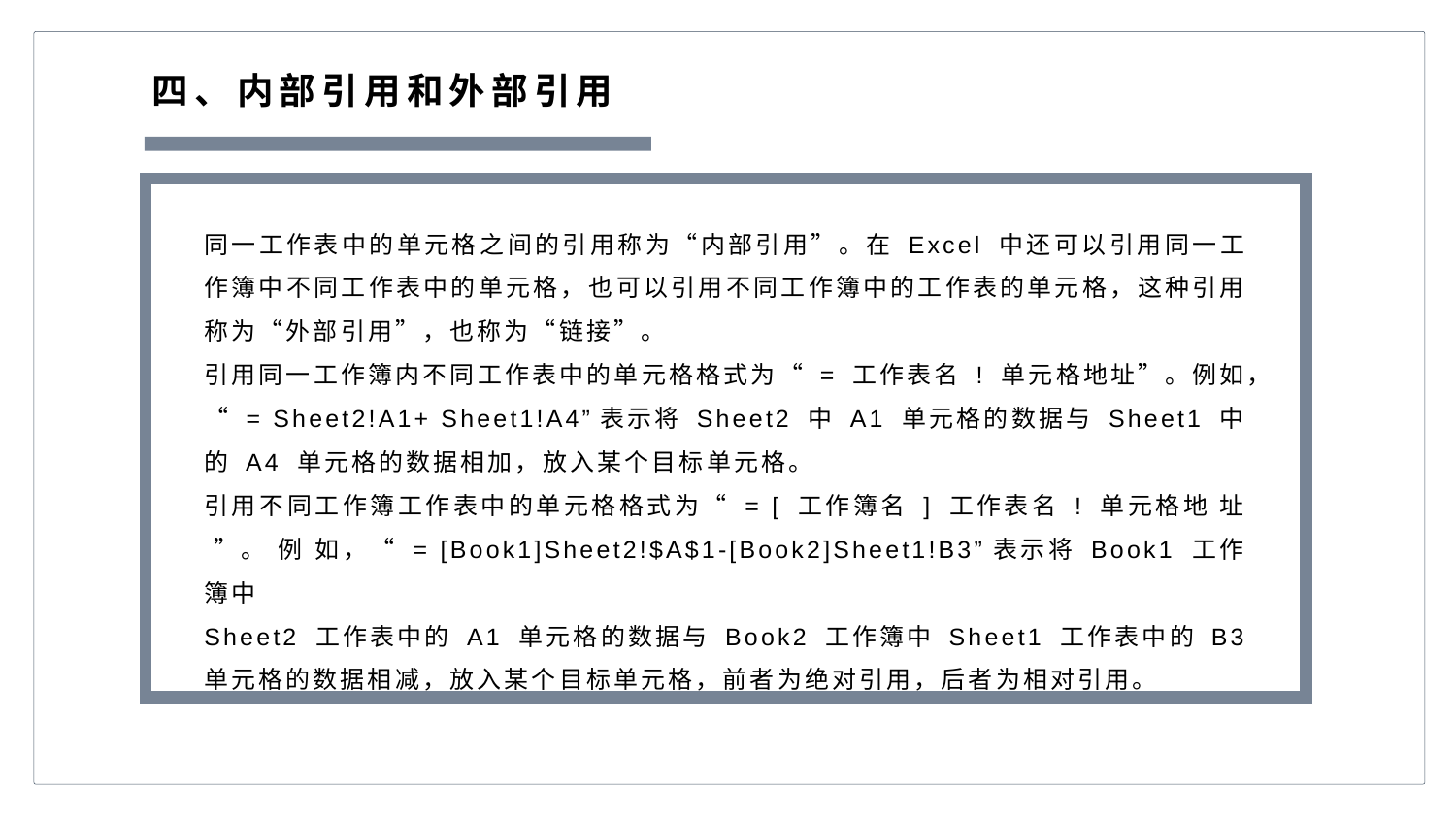

四、内部引用和外部引用

同一工作表中的单元格之间的引用称为“内部引用”。在 Excel 中还可以引用同一工作簿中不同工作表中的单元格，也可以引用不同工作簿中的工作表的单元格，这种引用称为“外部引用”，也称为“链接”。
引用同一工作簿内不同工作表中的单元格格式为“ = 工作表名 ! 单元格地址”。例如，“ = Sheet2!A1+ Sheet1!A4”表示将 Sheet2 中 A1 单元格的数据与 Sheet1 中的 A4 单元格的数据相加，放入某个目标单元格。
引用不同工作簿工作表中的单元格格式为“ = [ 工作簿名 ] 工作表名 ! 单元格地 址 ”。 例 如，“ = [Book1]Sheet2!$A$1-[Book2]Sheet1!B3”表示将 Book1 工作簿中
Sheet2 工作表中的 A1 单元格的数据与 Book2 工作簿中 Sheet1 工作表中的 B3 单元格的数据相减，放入某个目标单元格，前者为绝对引用，后者为相对引用。